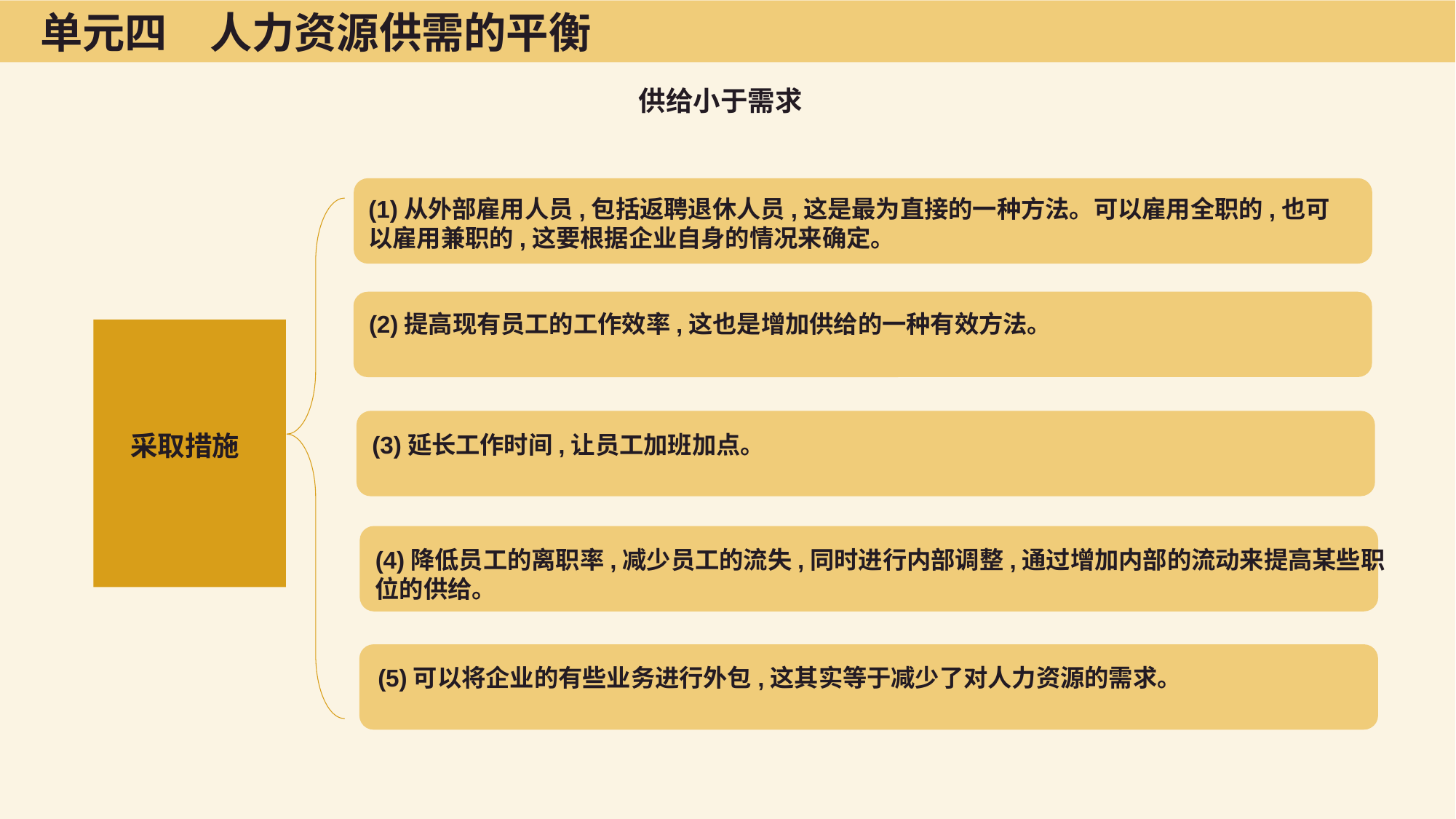

单元四　人力资源供需的平衡
供给小于需求

(1)从外部雇用人员,包括返聘退休人员,这是最为直接的一种方法。可以雇用全职的,也可以雇用兼职的,这要根据企业自身的情况来确定。

(2)提高现有员工的工作效率,这也是增加供给的一种有效方法。

　采取措施

(3)延长工作时间,让员工加班加点。

(4)降低员工的离职率,减少员工的流失,同时进行内部调整,通过增加内部的流动来提高某些职位的供给。

(5)可以将企业的有些业务进行外包,这其实等于减少了对人力资源的需求。